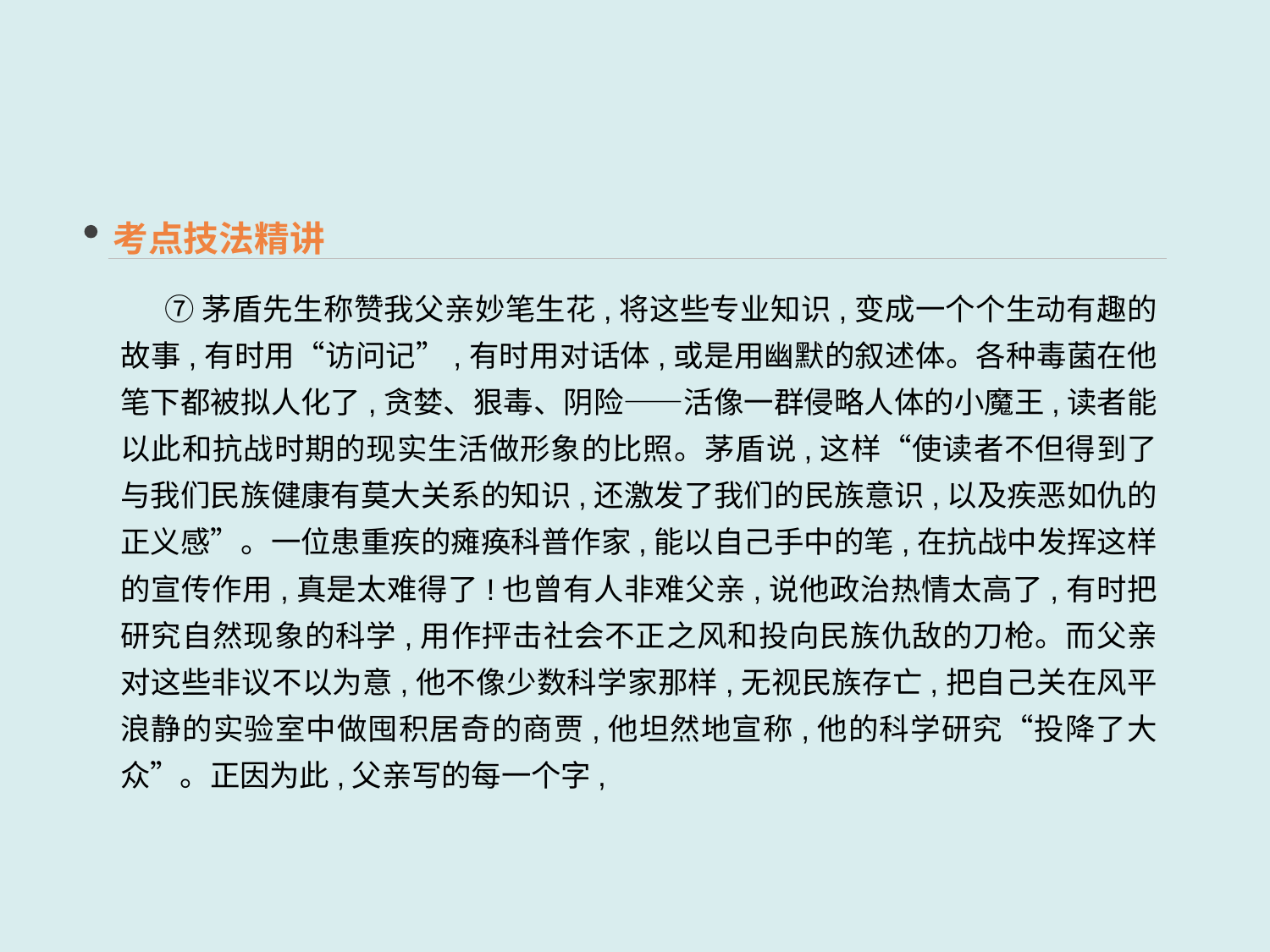

考点技法精讲

      ⑦茅盾先生称赞我父亲妙笔生花,将这些专业知识,变成一个个生动有趣的故事,有时用“访问记”,有时用对话体,或是用幽默的叙述体。各种毒菌在他笔下都被拟人化了,贪婪、狠毒、阴险——活像一群侵略人体的小魔王,读者能以此和抗战时期的现实生活做形象的比照。茅盾说,这样“使读者不但得到了与我们民族健康有莫大关系的知识,还激发了我们的民族意识,以及疾恶如仇的正义感”。一位患重疾的瘫痪科普作家,能以自己手中的笔,在抗战中发挥这样的宣传作用,真是太难得了!也曾有人非难父亲,说他政治热情太高了,有时把研究自然现象的科学,用作抨击社会不正之风和投向民族仇敌的刀枪。而父亲对这些非议不以为意,他不像少数科学家那样,无视民族存亡,把自己关在风平浪静的实验室中做囤积居奇的商贾,他坦然地宣称,他的科学研究“投降了大众”。正因为此,父亲写的每一个字,